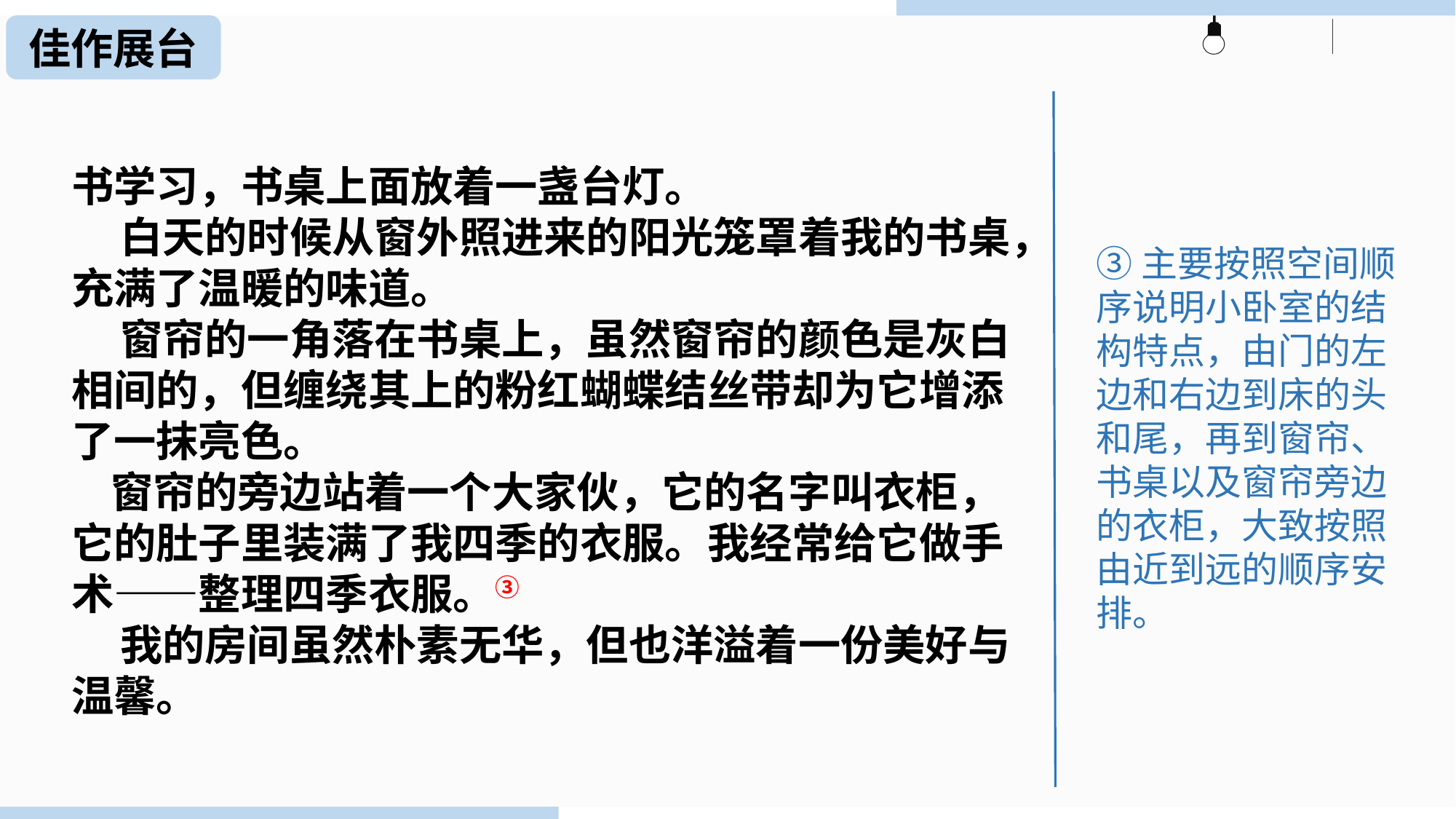

佳作展台
书学习，书桌上面放着一盏台灯。
    白天的时候从窗外照进来的阳光笼罩着我的书桌，充满了温暖的味道。
    窗帘的一角落在书桌上，虽然窗帘的颜色是灰白相间的，但缠绕其上的粉红蝴蝶结丝带却为它增添了一抹亮色。
   窗帘的旁边站着一个大家伙，它的名字叫衣柜，它的肚子里装满了我四季的衣服。我经常给它做手术——整理四季衣服。③
    我的房间虽然朴素无华，但也洋溢着一份美好与温馨。
③主要按照空间顺序说明小卧室的结构特点，由门的左边和右边到床的头和尾，再到窗帘、书桌以及窗帘旁边的衣柜，大致按照由近到远的顺序安排。